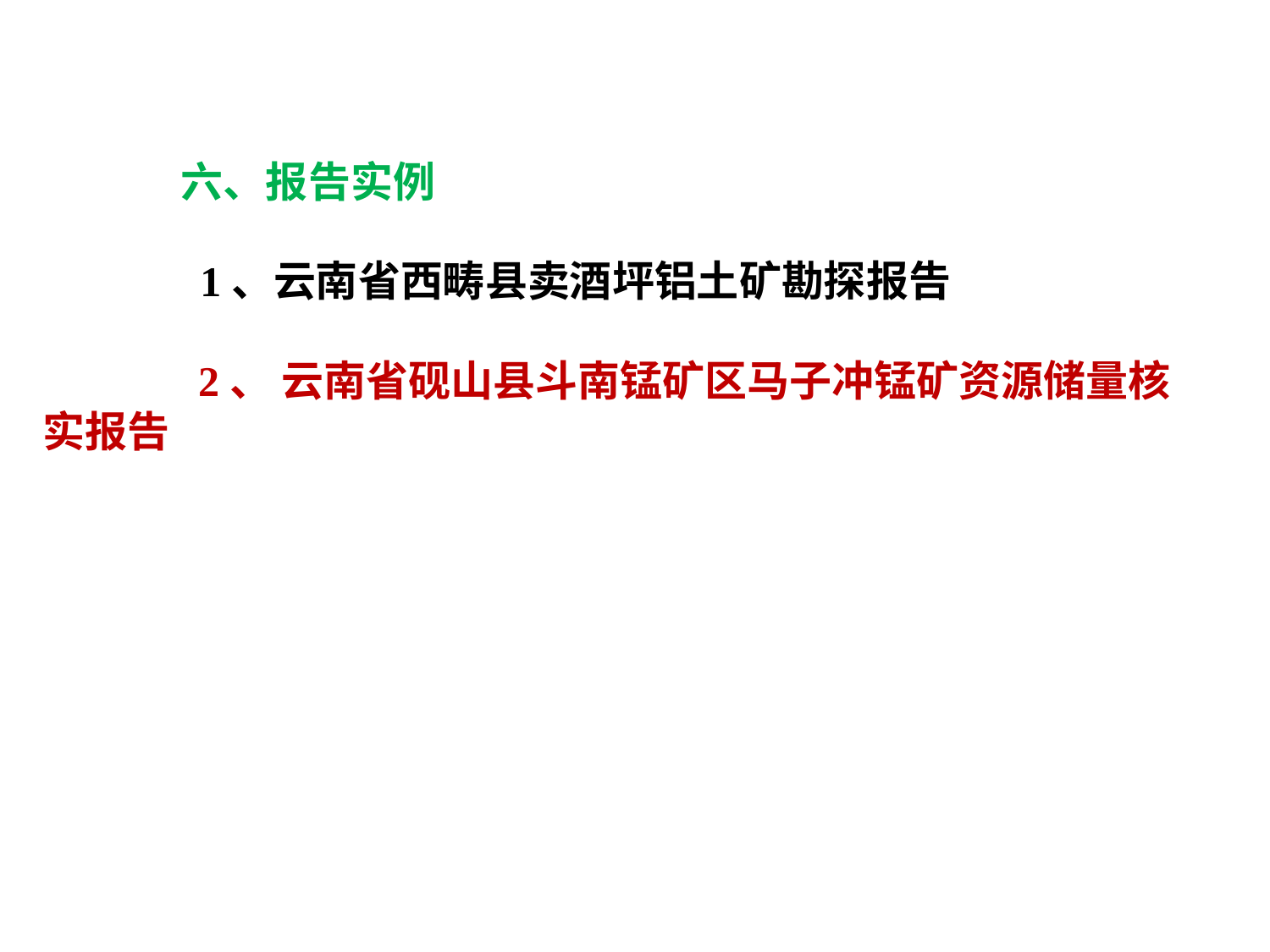

六、报告实例
1、云南省西畴县卖酒坪铝土矿勘探报告
2、 云南省砚山县斗南锰矿区马子冲锰矿资源储量核实报告